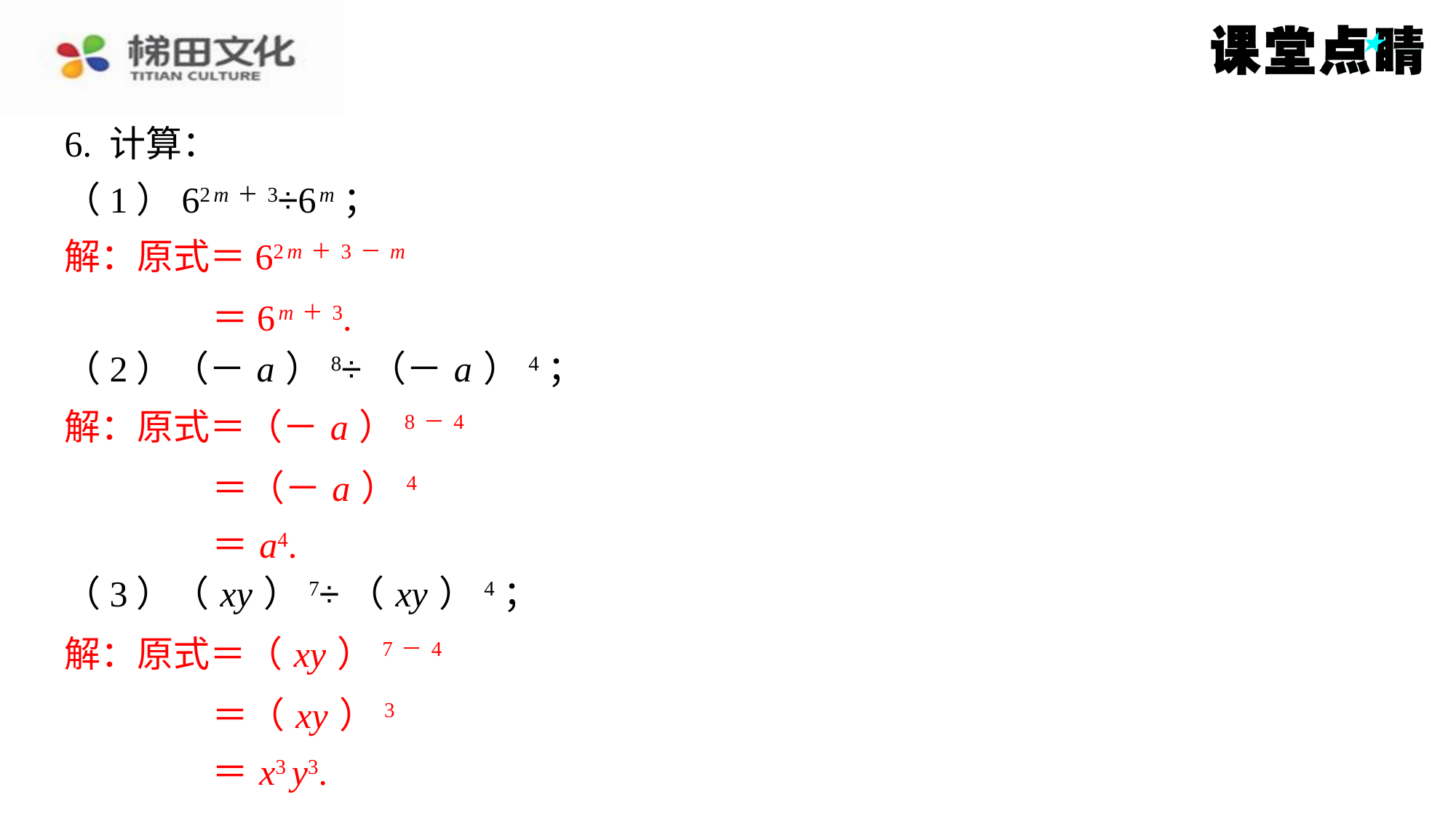

6. 计算：
（1）62 m＋3÷6 m ；
解：原式＝62 m＋3－ m
＝6 m＋3.
（2）（－ a ）8÷（－ a ）4；
解：原式＝（－ a ）8－4
＝（－ a ）4
＝ a4.
（3）（ xy ）7÷（ xy ）4；
解：原式＝（ xy ）7－4
＝（ xy ）3
＝ x3 y3.
解：原式＝62 m＋3－ m
＝6 m＋3.
解：原式＝（－ a ）8－4
＝（－ a ）4
＝ a4.
解：原式＝（ xy ）7－4
＝（ xy ）3
＝ x3 y3.